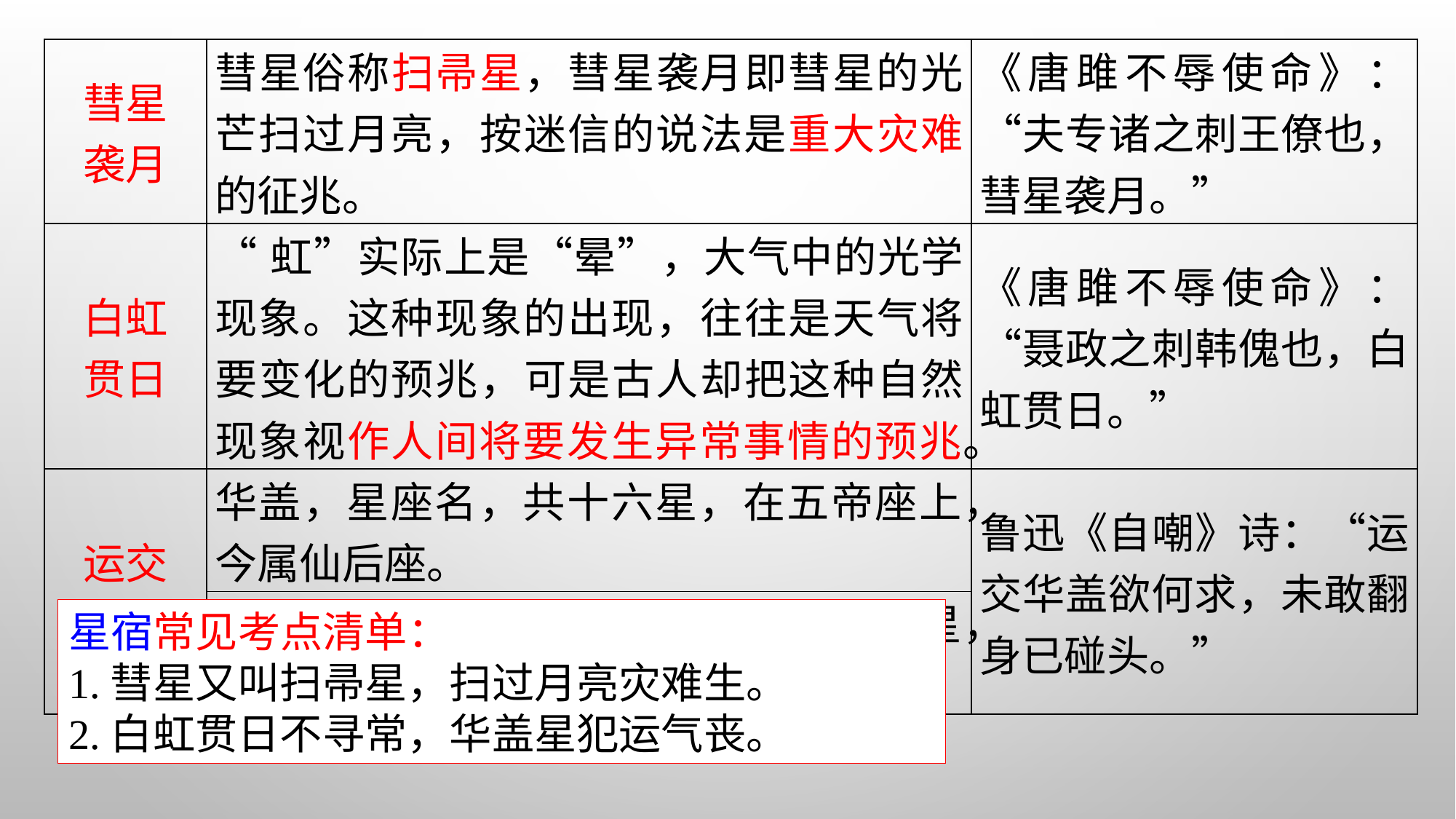

| 彗星 袭月 | 彗星俗称扫帚星，彗星袭月即彗星的光芒扫过月亮，按迷信的说法是重大灾难的征兆。 | 《唐雎不辱使命》：“夫专诸之刺王僚也，彗星袭月。” |
| --- | --- | --- |
| 白虹 贯日 | “虹”实际上是“晕”，大气中的光学现象。这种现象的出现，往往是天气将要变化的预兆，可是古人却把这种自然现象视作人间将要发生异常事情的预兆。 | 《唐雎不辱使命》：“聂政之刺韩傀也，白虹贯日。” |
| 运交 华盖 | 华盖，星座名，共十六星，在五帝座上，今属仙后座。 | 鲁迅《自嘲》诗：“运交华盖欲何求，未敢翻身已碰头。” |
|  | 旧时迷信，以为人的命运中犯了华盖星，运气就不好。 |  |
星宿常见考点清单：
1.彗星又叫扫帚星，扫过月亮灾难生。
2.白虹贯日不寻常，华盖星犯运气丧。